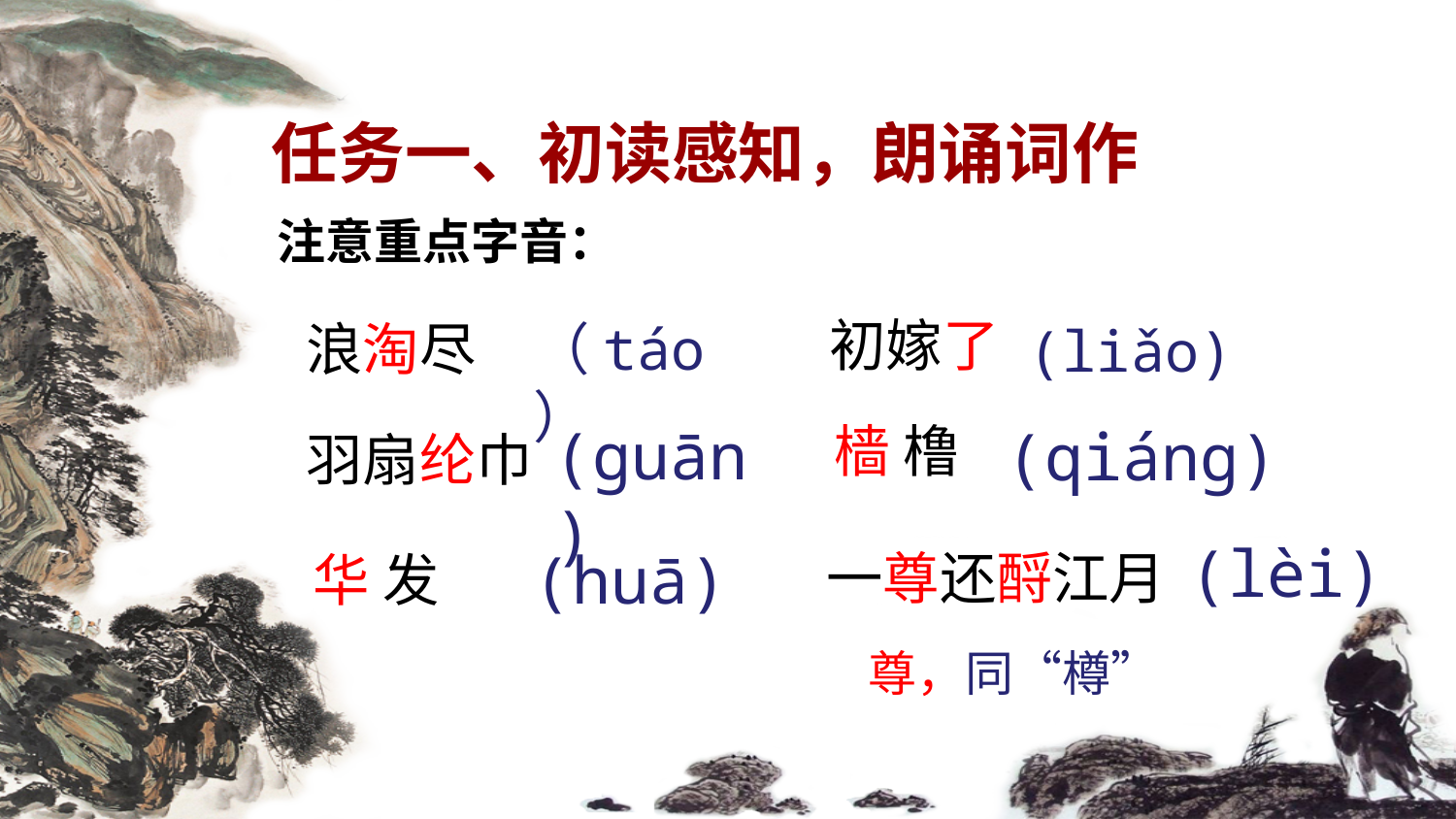

# 任务一、初读感知，朗诵词作
注意重点字音：

 初嫁了
（táo）
浪淘尽
(liǎo)
(guān)
樯 橹
(qiáng)
羽扇纶巾
(lèi)
(huā)
一尊还酹江月
华 发
尊，同“樽”